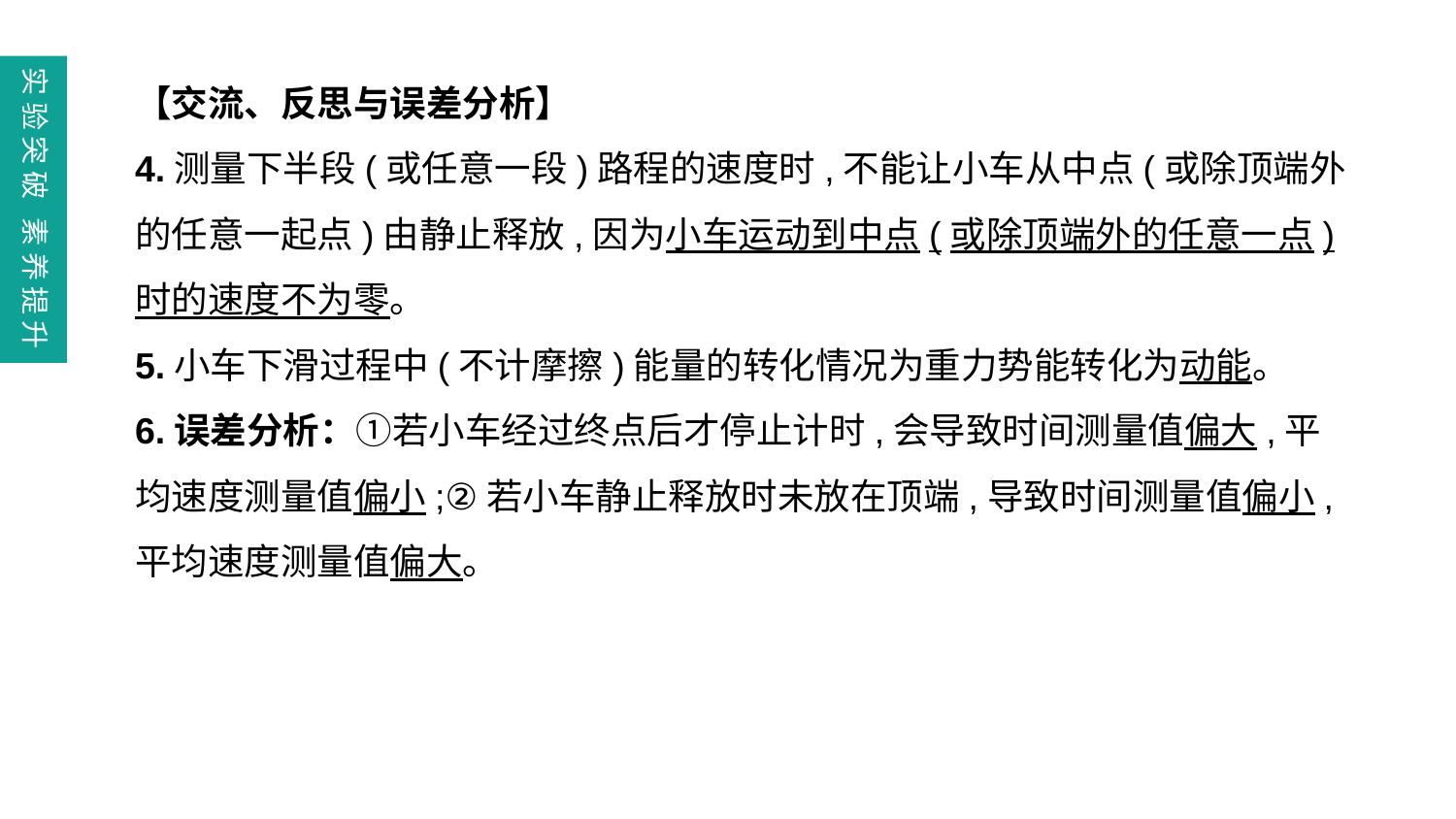

【交流、反思与误差分析】
4.测量下半段(或任意一段)路程的速度时,不能让小车从中点(或除顶端外的任意一起点)由静止释放,因为小车运动到中点(或除顶端外的任意一点)时的速度不为零。
5.小车下滑过程中(不计摩擦)能量的转化情况为重力势能转化为动能。
6.误差分析：①若小车经过终点后才停止计时,会导致时间测量值偏大,平均速度测量值偏小;②若小车静止释放时未放在顶端,导致时间测量值偏小,平均速度测量值偏大。

实验突破 素养提升